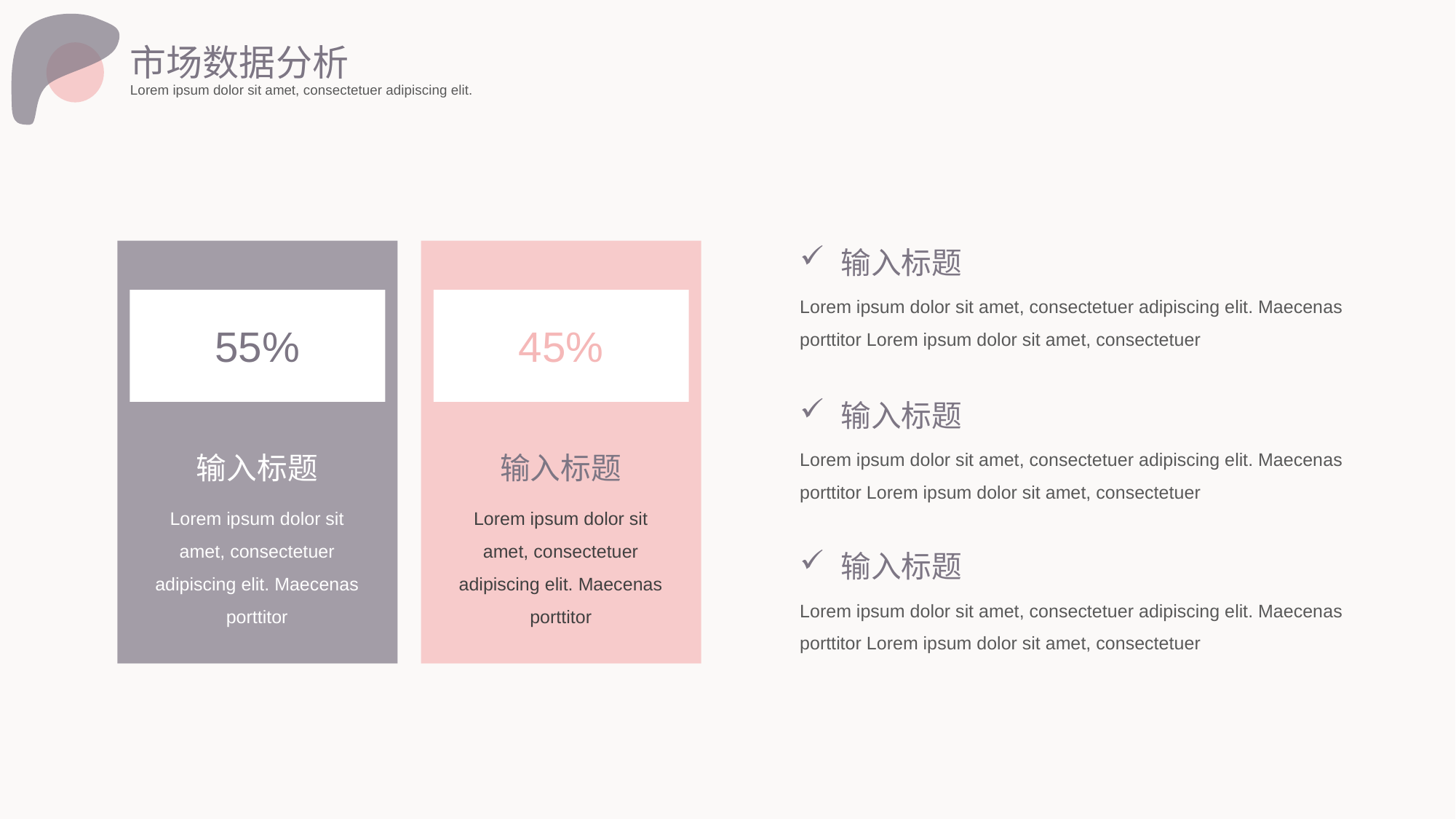

市场数据分析

Lorem ipsum dolor sit amet, consectetuer adipiscing elit.
输入标题

Lorem ipsum dolor sit amet, consectetuer adipiscing elit. Maecenas porttitor Lorem ipsum dolor sit amet, consectetuer

55%
45%
输入标题
Lorem ipsum dolor sit amet, consectetuer adipiscing elit. Maecenas porttitor Lorem ipsum dolor sit amet, consectetuer
输入标题
输入标题
Lorem ipsum dolor sit amet, consectetuer adipiscing elit. Maecenas porttitor
Lorem ipsum dolor sit amet, consectetuer adipiscing elit. Maecenas porttitor
输入标题
Lorem ipsum dolor sit amet, consectetuer adipiscing elit. Maecenas porttitor Lorem ipsum dolor sit amet, consectetuer